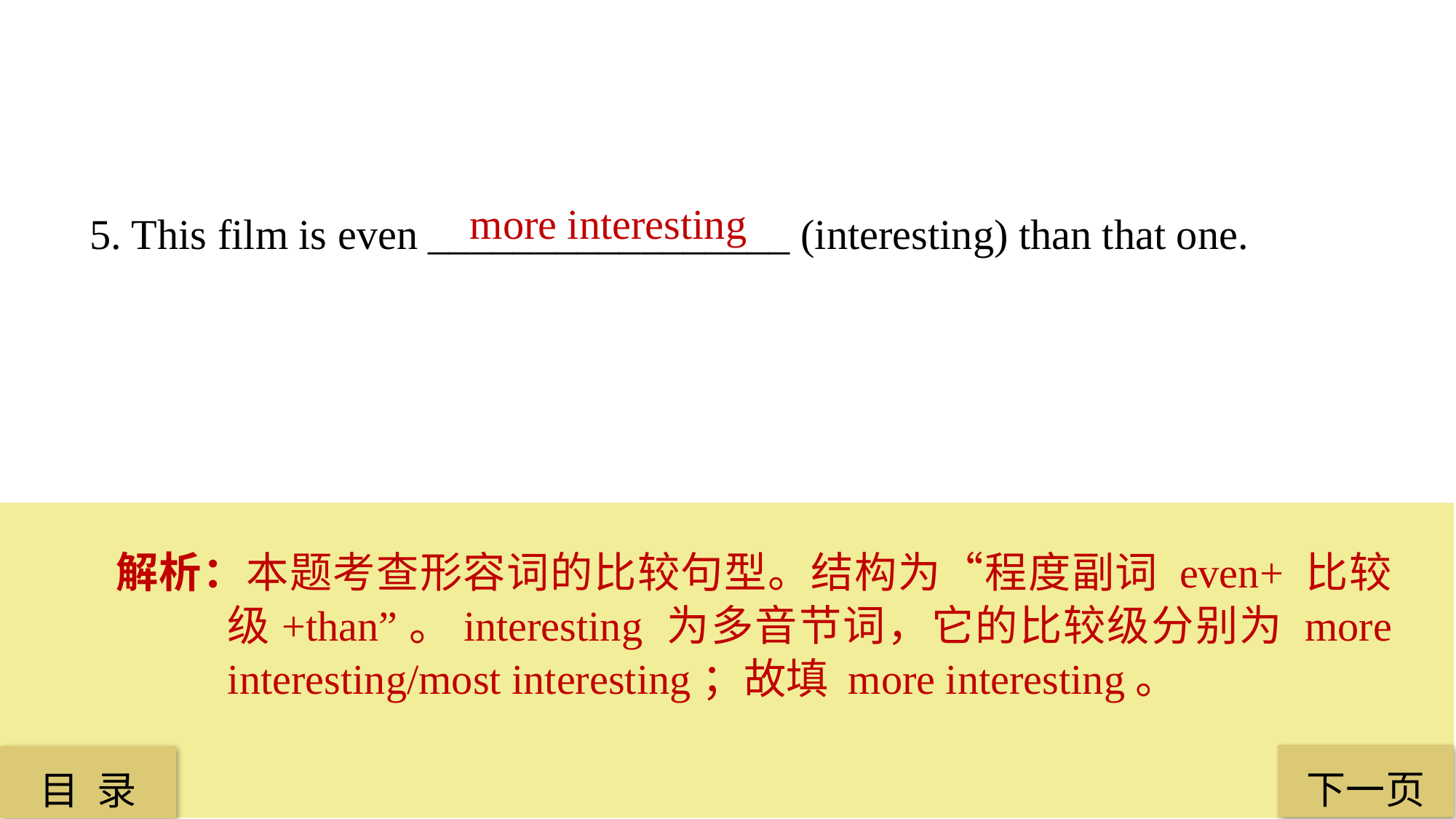

more interesting
5. This film is even _________________ (interesting) than that one.
解析：本题考查形容词的比较句型。结构为“程度副词 even+ 比较级+than”。interesting 为多音节词，它的比较级分别为 more interesting/most interesting；故填 more interesting。